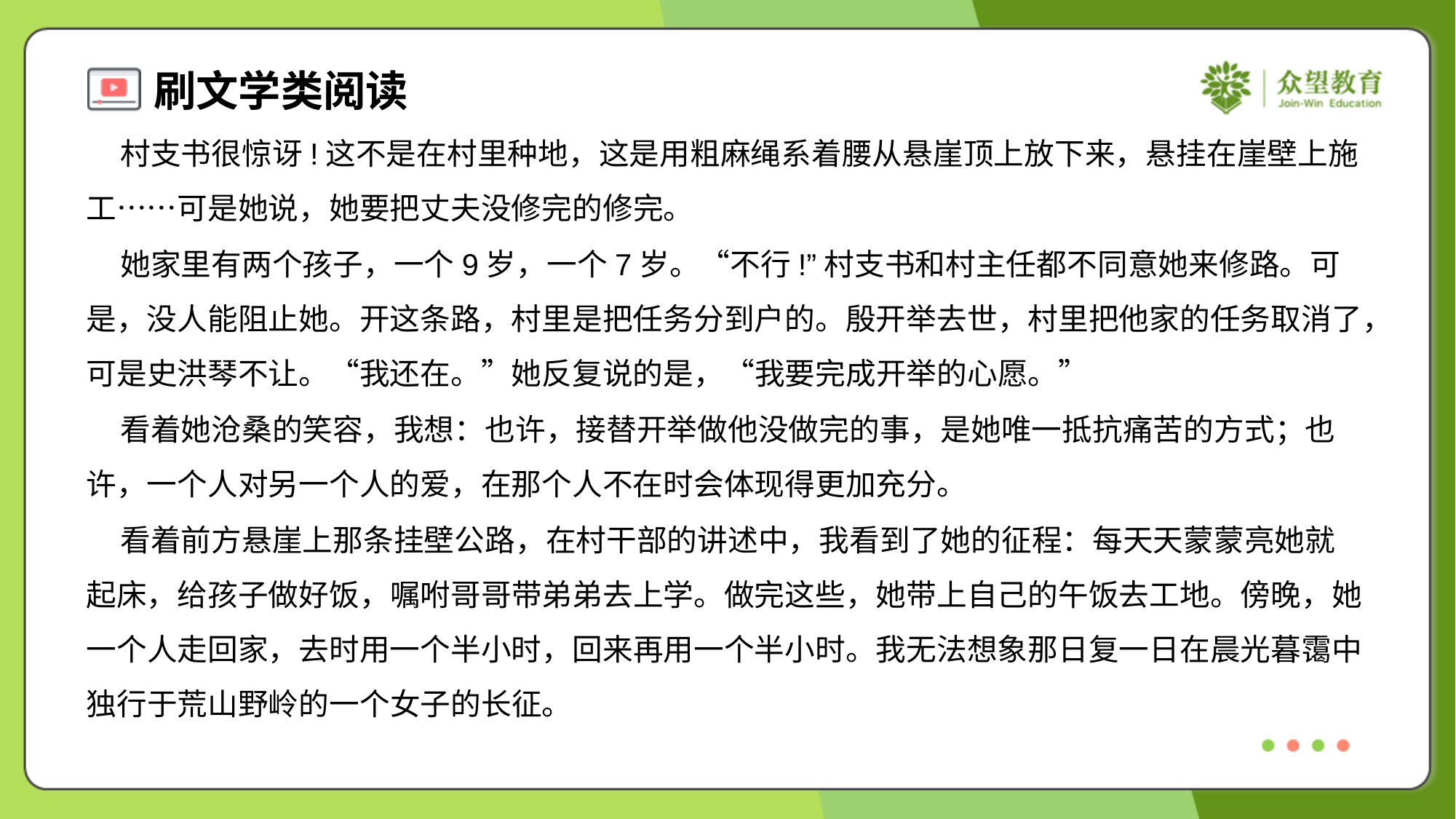

村支书很惊讶!这不是在村里种地，这是用粗麻绳系着腰从悬崖顶上放下来，悬挂在崖壁上施
工……可是她说，她要把丈夫没修完的修完。
    她家里有两个孩子，一个9岁，一个7岁。“不行!”村支书和村主任都不同意她来修路。可
是，没人能阻止她。开这条路，村里是把任务分到户的。殷开举去世，村里把他家的任务取消了，
可是史洪琴不让。“我还在。”她反复说的是，“我要完成开举的心愿。”
    看着她沧桑的笑容，我想：也许，接替开举做他没做完的事，是她唯一抵抗痛苦的方式；也
许，一个人对另一个人的爱，在那个人不在时会体现得更加充分。
    看着前方悬崖上那条挂壁公路，在村干部的讲述中，我看到了她的征程：每天天蒙蒙亮她就
起床，给孩子做好饭，嘱咐哥哥带弟弟去上学。做完这些，她带上自己的午饭去工地。傍晚，她
一个人走回家，去时用一个半小时，回来再用一个半小时。我无法想象那日复一日在晨光暮霭中
独行于荒山野岭的一个女子的长征。